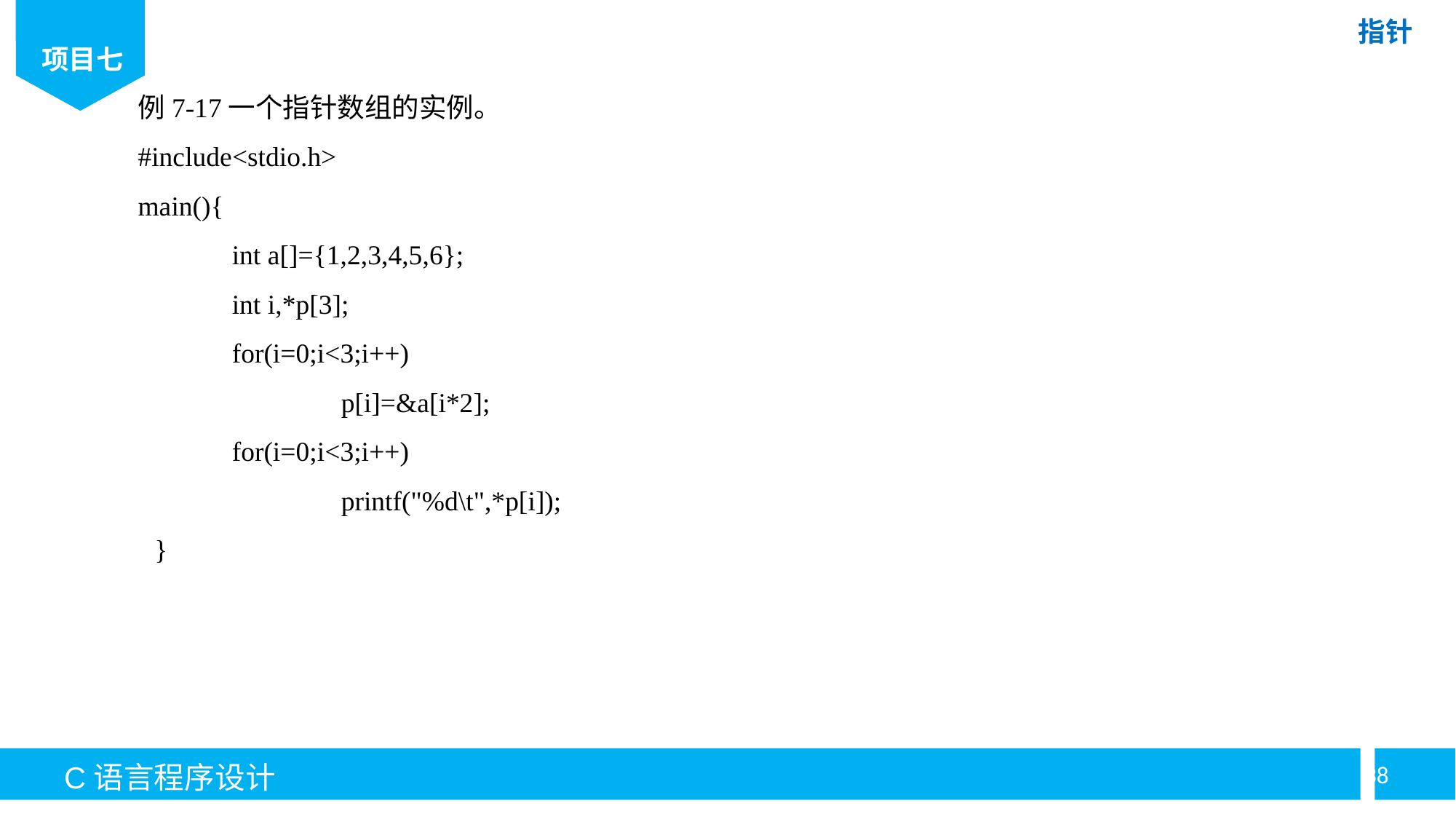

例7-17一个指针数组的实例。
#include<stdio.h>
main(){
	int a[]={1,2,3,4,5,6};
	int i,*p[3];
	for(i=0;i<3;i++)
		p[i]=&a[i*2];
	for(i=0;i<3;i++)
		printf("%d\t",*p[i]);
}